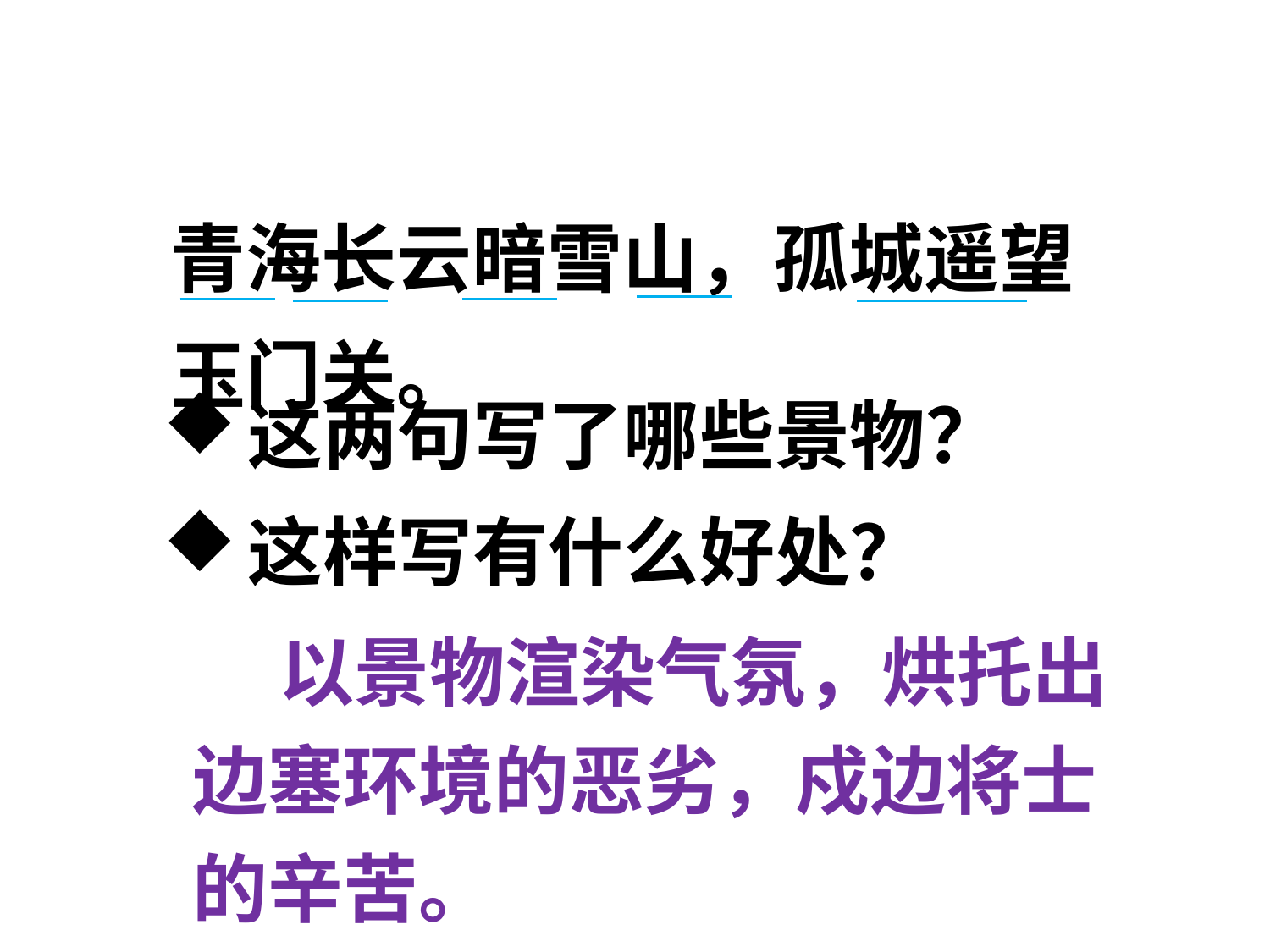

青海长云暗雪山，孤城遥望玉门关。
这两句写了哪些景物？
这样写有什么好处？
    以景物渲染气氛，烘托出边塞环境的恶劣，戍边将士的辛苦。